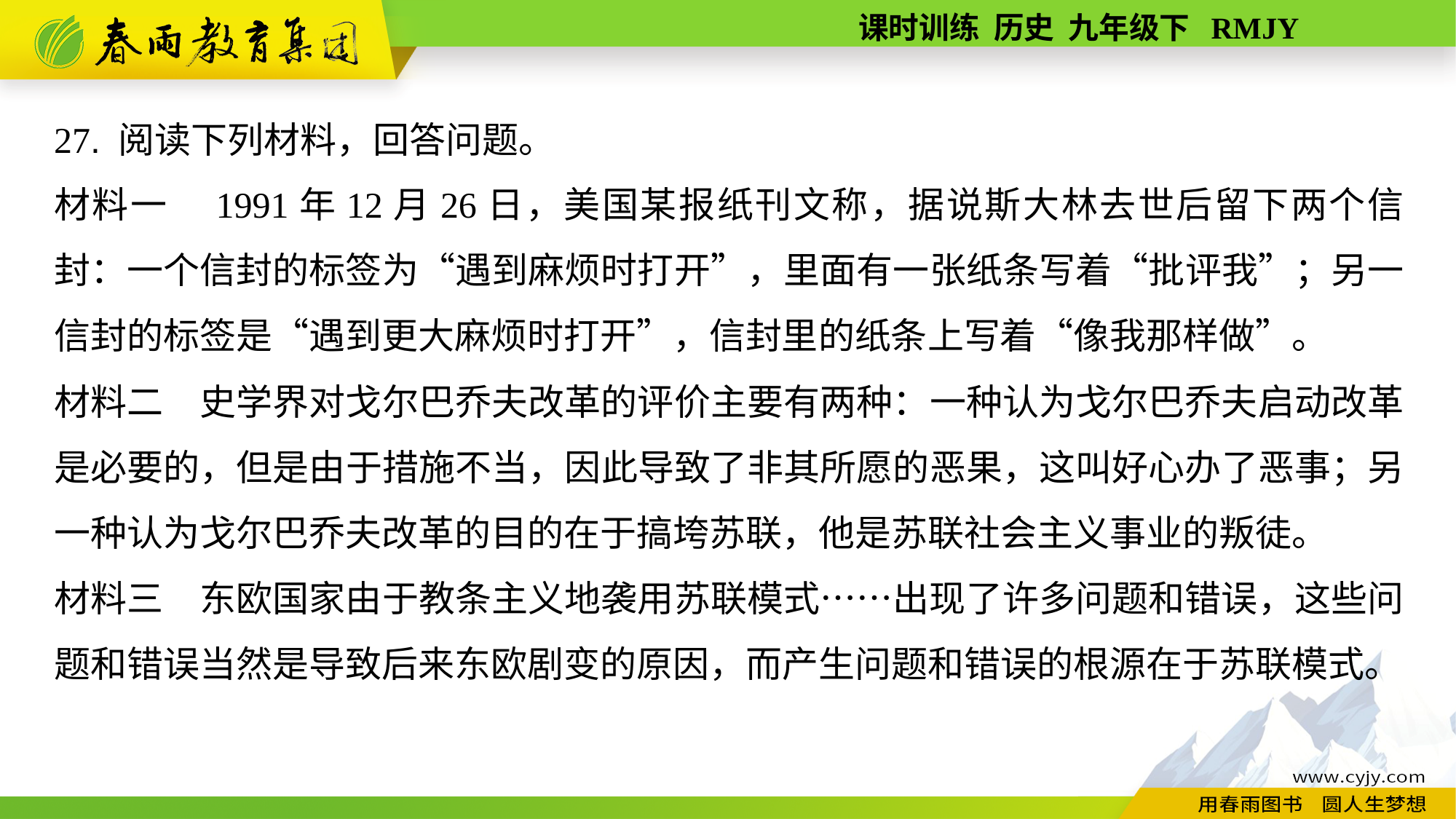

27. 阅读下列材料，回答问题。
材料一　1991年12月26日，美国某报纸刊文称，据说斯大林去世后留下两个信封：一个信封的标签为“遇到麻烦时打开”，里面有一张纸条写着“批评我”；另一信封的标签是“遇到更大麻烦时打开”，信封里的纸条上写着“像我那样做”。
材料二　史学界对戈尔巴乔夫改革的评价主要有两种：一种认为戈尔巴乔夫启动改革是必要的，但是由于措施不当，因此导致了非其所愿的恶果，这叫好心办了恶事；另一种认为戈尔巴乔夫改革的目的在于搞垮苏联，他是苏联社会主义事业的叛徒。
材料三　东欧国家由于教条主义地袭用苏联模式……出现了许多问题和错误，这些问题和错误当然是导致后来东欧剧变的原因，而产生问题和错误的根源在于苏联模式。